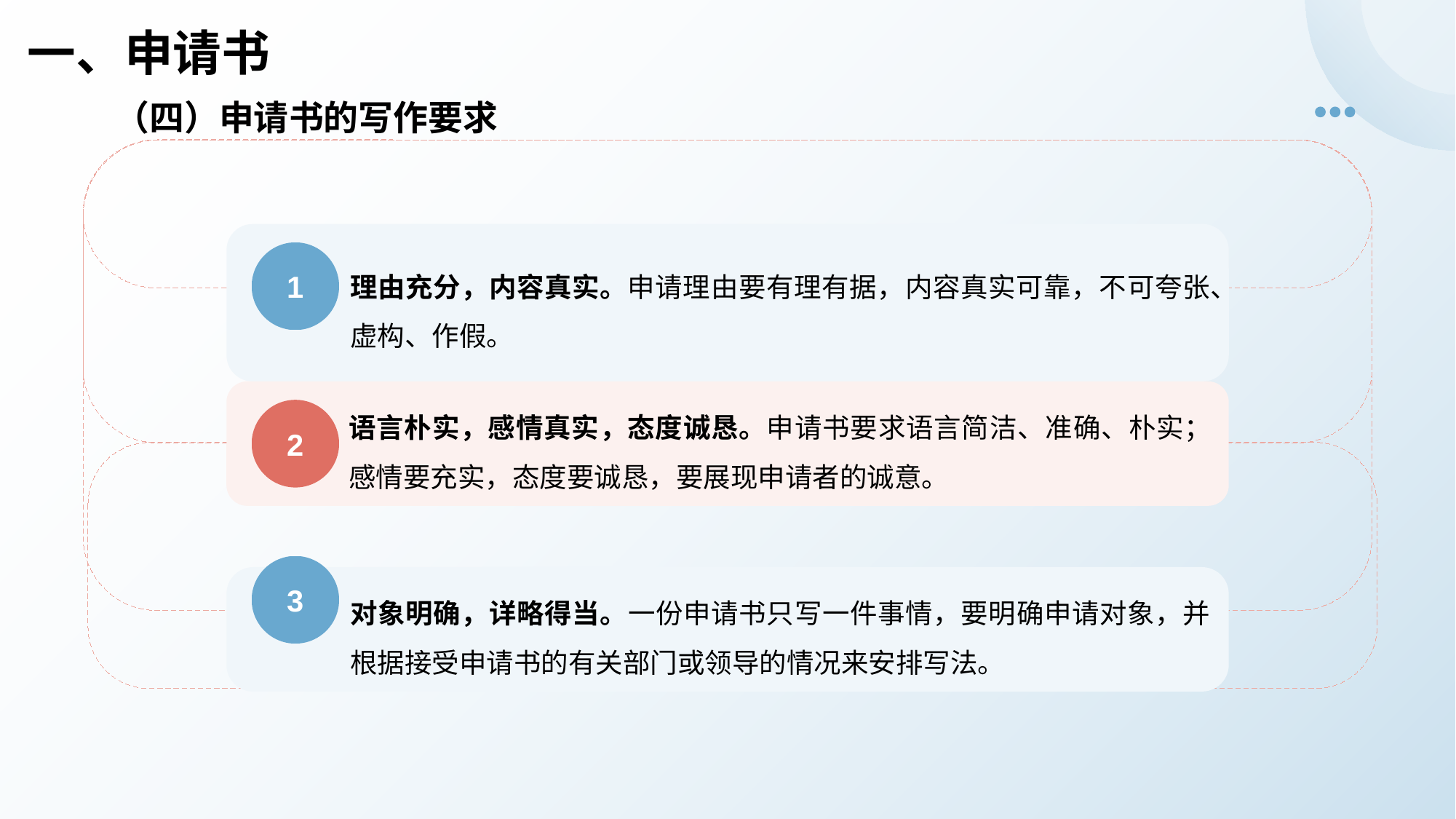

一、申请书
（四）申请书的写作要求

理由充分，内容真实。申请理由要有理有据，内容真实可靠，不可夸张、虚构、作假。
1
语言朴实，感情真实，态度诚恳。申请书要求语言简洁、准确、朴实；感情要充实，态度要诚恳，要展现申请者的诚意。
2

3
对象明确，详略得当。一份申请书只写一件事情，要明确申请对象，并根据接受申请书的有关部门或领导的情况来安排写法。